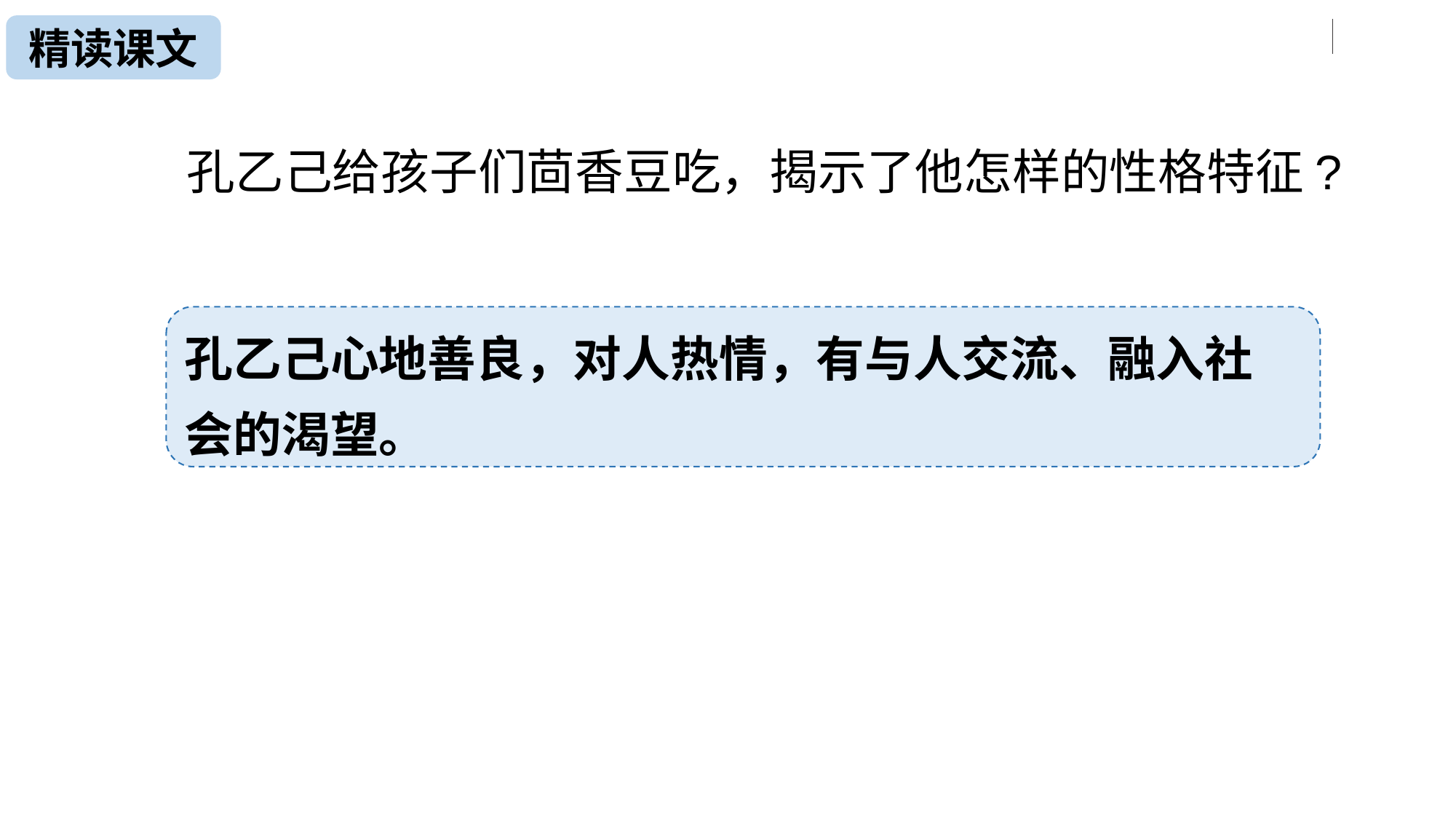

精读课文
孔乙己给孩子们茴香豆吃，揭示了他怎样的性格特征?
孔乙己心地善良，对人热情，有与人交流、融入社会的渴望。